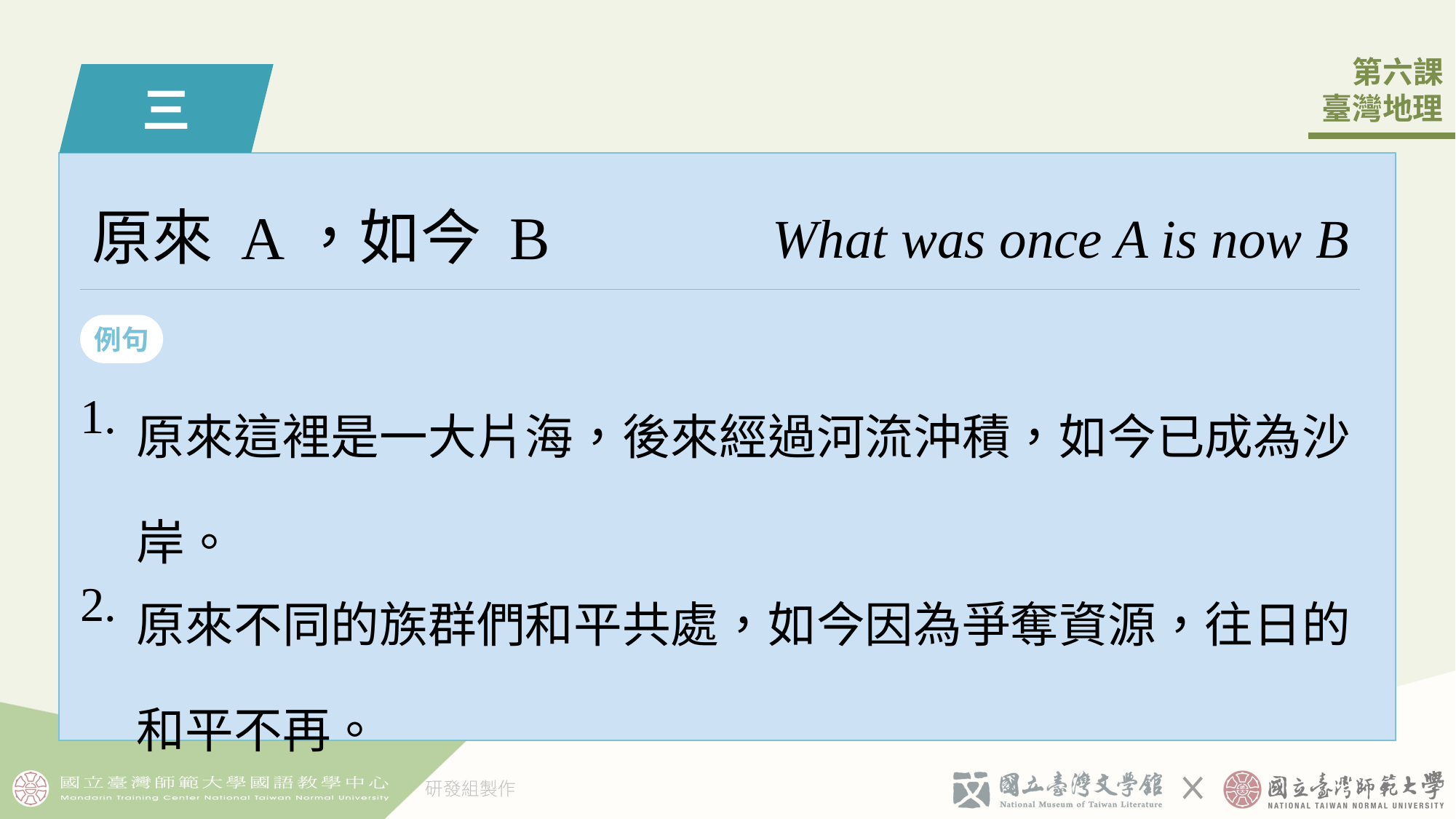

三
原來 A，如今 B
What was once A is now B
例句
| 1. | 原來這裡是一󠇡大片海，後來經過河流沖積，如今已成為沙岸。 |
| --- | --- |
| 2. | 原來不同的族群們和平共處，如今因為󠇡爭奪資源，往日的和平不󠇡再。 |
6